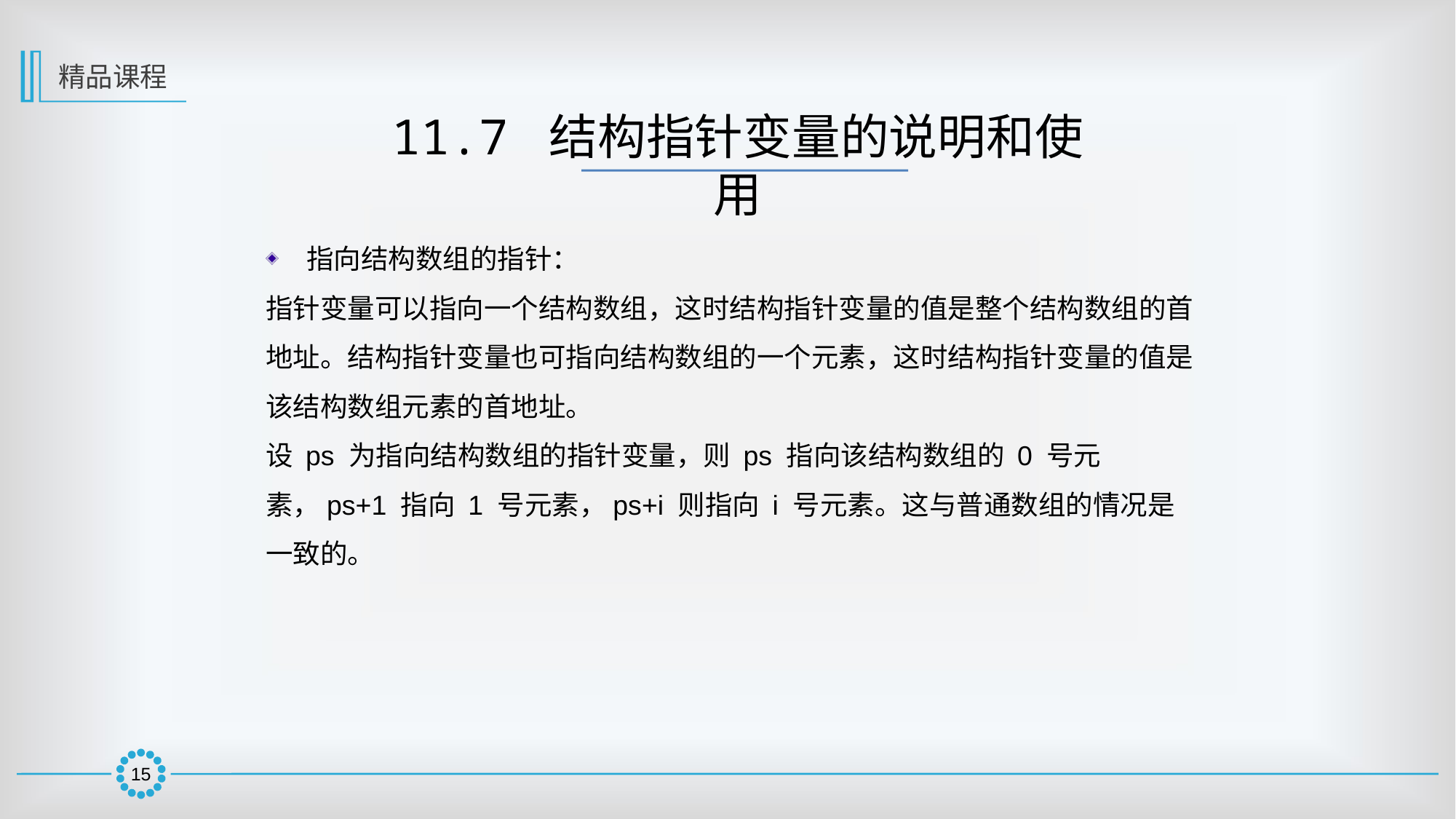

精品课程
11.7 结构指针变量的说明和使用

指向结构数组的指针：
指针变量可以指向一个结构数组，这时结构指针变量的值是整个结构数组的首地址。结构指针变量也可指向结构数组的一个元素，这时结构指针变量的值是该结构数组元素的首地址。
设 ps 为指向结构数组的指针变量，则 ps 指向该结构数组的 0 号元素，ps+1 指向 1 号元素，ps+i 则指向 i 号元素。这与普通数组的情况是一致的。

15